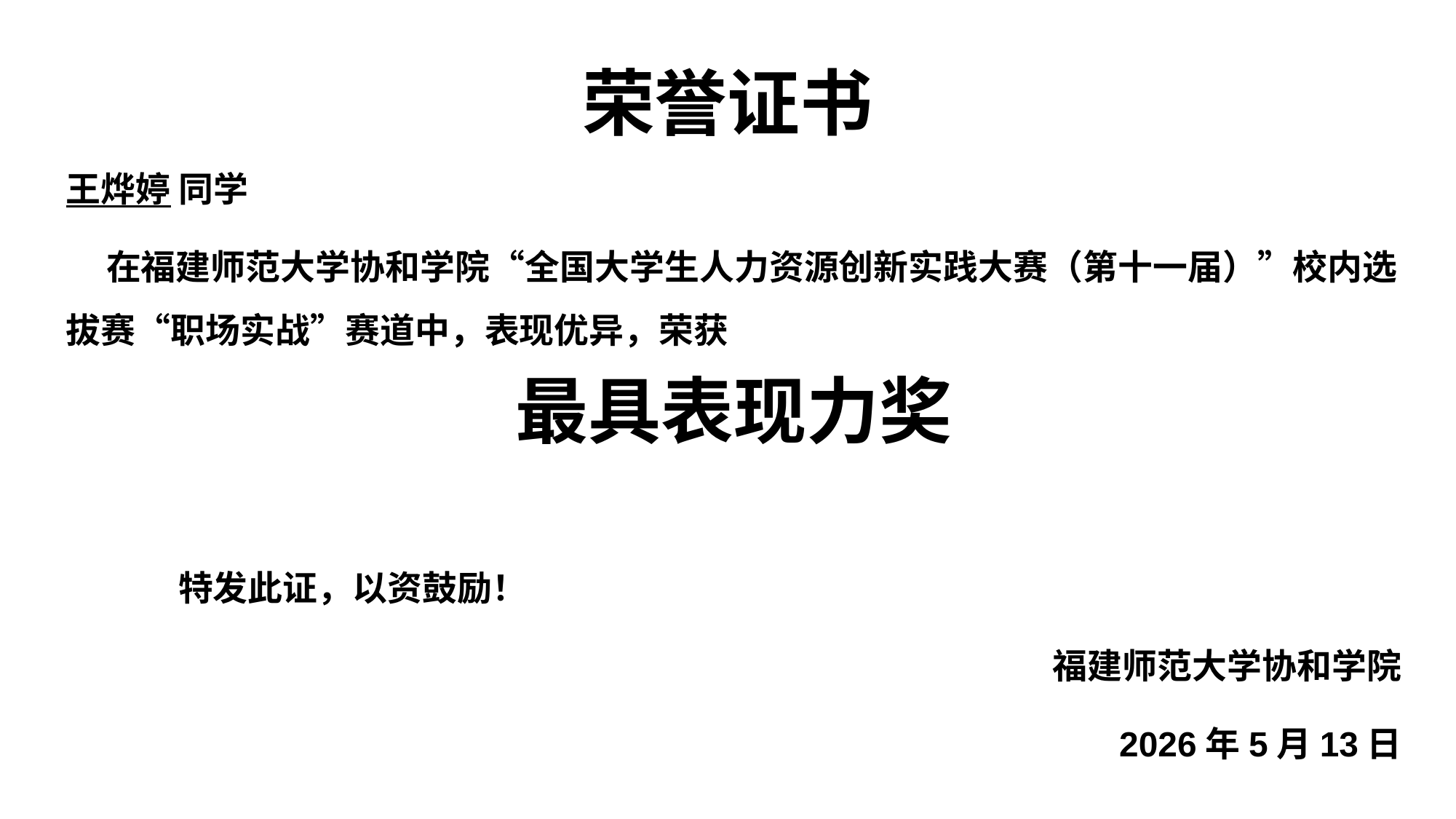

# 荣誉证书
王烨婷 同学
    在福建师范大学协和学院“全国大学生人力资源创新实践大赛（第十一届）”校内选拔赛“职场实战”赛道中，表现优异，荣获
最具表现力奖

             特发此证，以资鼓励！
                                                福建师范大学协和学院
2026年5月13日